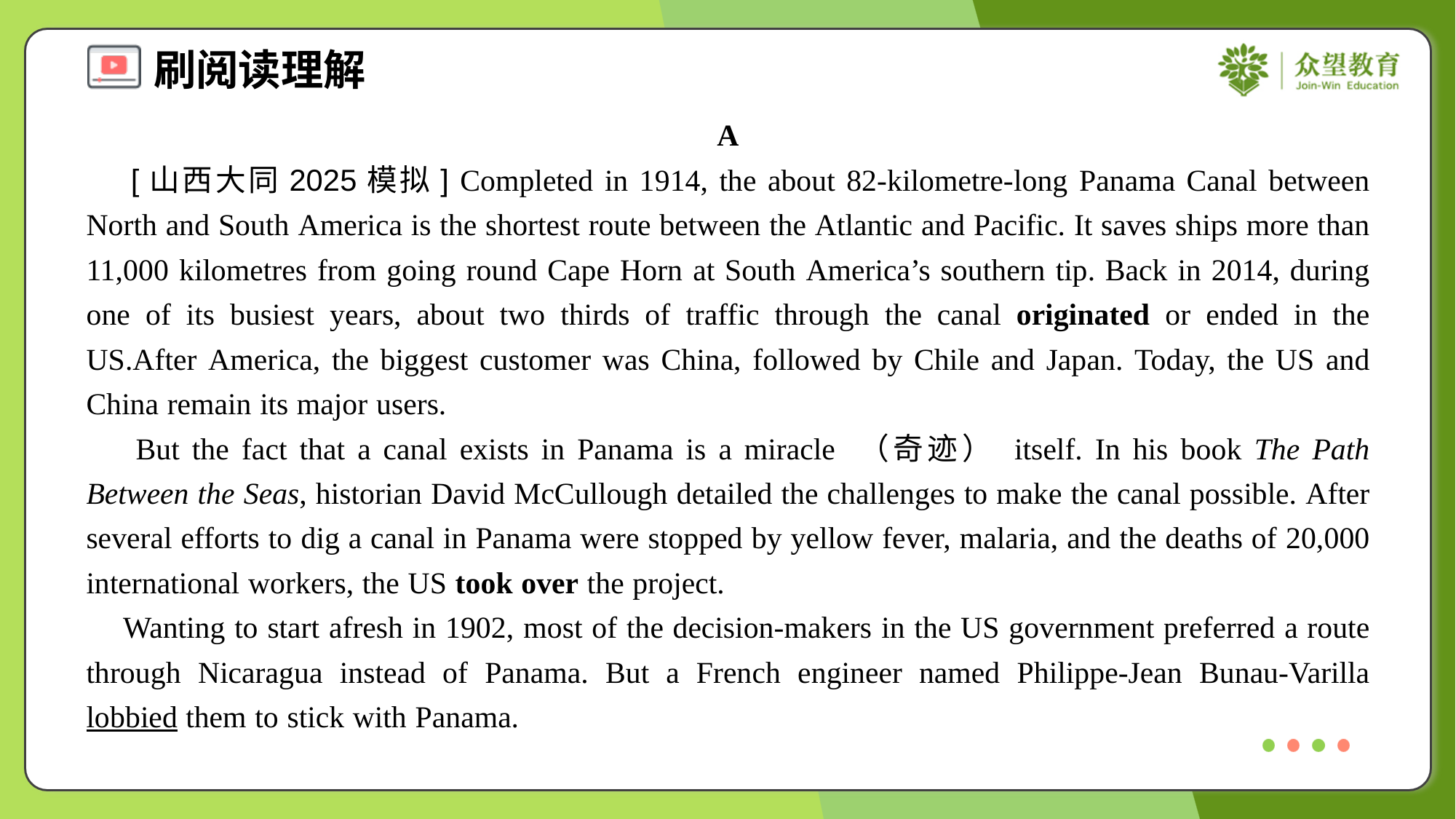

A
    [山西大同2025模拟] Completed in 1914, the about 82-kilometre-long Panama Canal between North and South America is the shortest route between the Atlantic and Pacific. It saves ships more than 11,000 kilometres from going round Cape Horn at South America’s southern tip. Back in 2014, during one of its busiest years, about two thirds of traffic through the canal originated or ended in the US.After America, the biggest customer was China, followed by Chile and Japan. Today, the US and China remain its major users.
    But the fact that a canal exists in Panama is a miracle （奇迹） itself. In his book The Path Between the Seas, historian David McCullough detailed the challenges to make the canal possible. After several efforts to dig a canal in Panama were stopped by yellow fever, malaria, and the deaths of 20,000 international workers, the US took over the project.
    Wanting to start afresh in 1902, most of the decision-makers in the US government preferred a route through Nicaragua instead of Panama. But a French engineer named Philippe-Jean Bunau-Varilla lobbied them to stick with Panama.